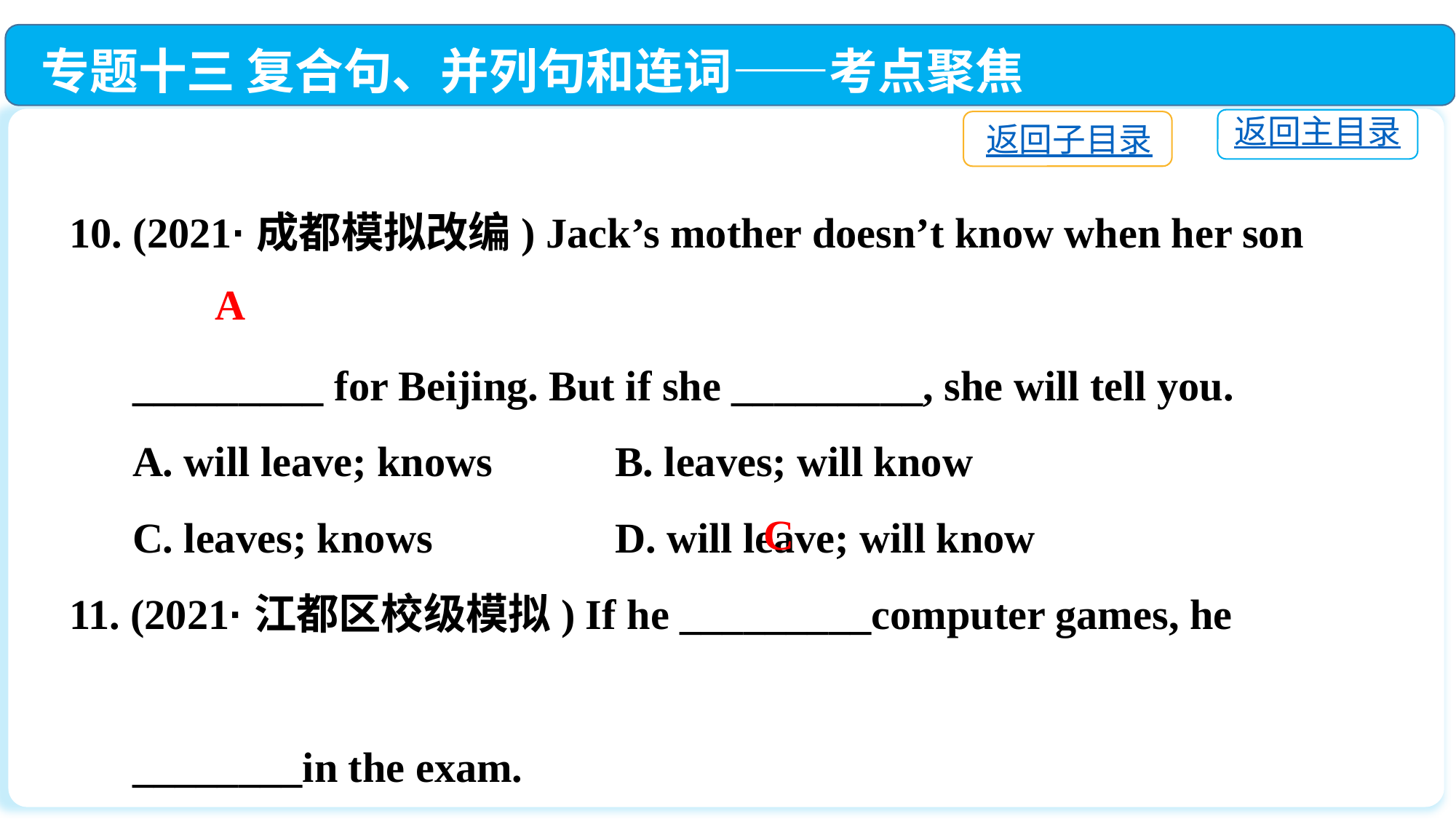

专题十三 复合句、并列句和连词——考点聚焦

返回主目录

返回子目录
10. (2021·成都模拟改编) Jack’s mother doesn’t know when her son
      _________ for Beijing. But if she _________, she will tell you.
      A. will leave; knows　 	B. leaves; will know
      C. leaves; knows　　　	D. will leave; will know
11. (2021·江都区校级模拟) If he _________computer games, he
      ________in the exam.
      A. play; will fail	            B. will play; fails
      C. plays; will fail	            D. will play; will fail
A
C